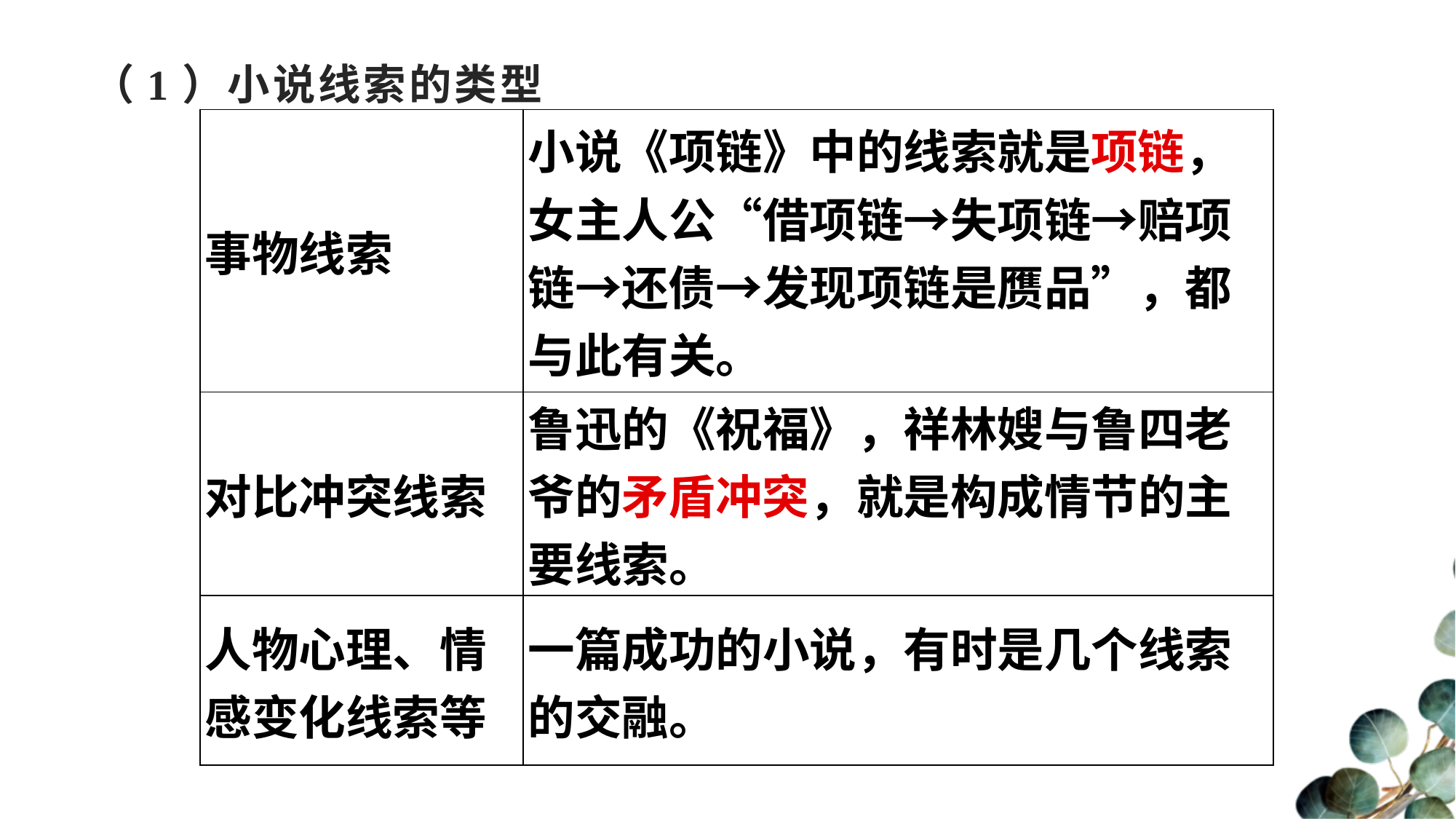

# （1）小说线索的类型
| 事物线索 | 小说《项链》中的线索就是项链，女主人公“借项链→失项链→赔项链→还债→发现项链是赝品”，都与此有关。 |
| --- | --- |
| 对比冲突线索 | 鲁迅的《祝福》，祥林嫂与鲁四老爷的矛盾冲突，就是构成情节的主要线索。 |
| 人物心理、情感变化线索等 | 一篇成功的小说，有时是几个线索的交融。 |